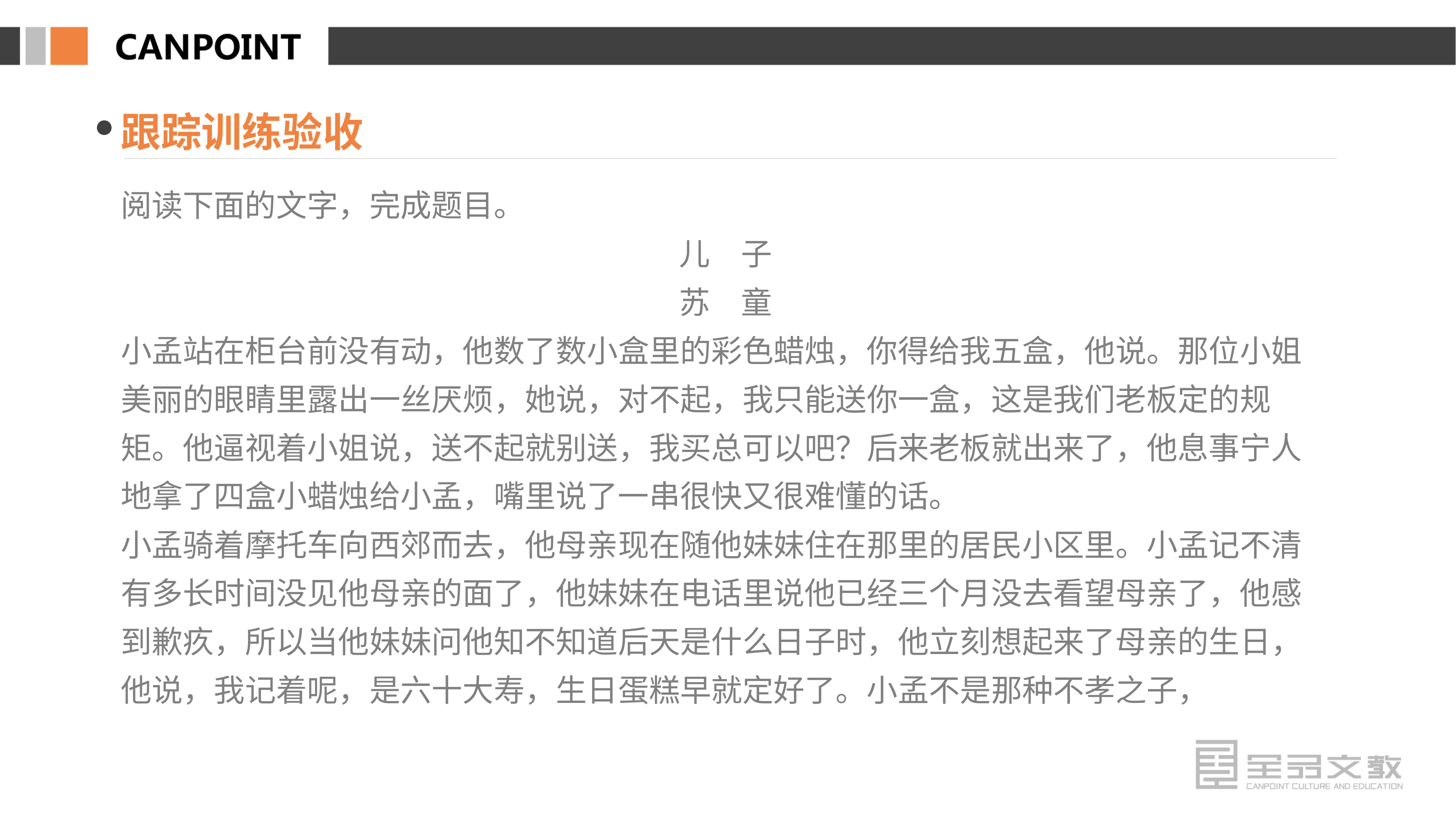

跟踪训练验收

阅读下面的文字，完成题目。
儿　子
苏　童
小孟站在柜台前没有动，他数了数小盒里的彩色蜡烛，你得给我五盒，他说。那位小姐美丽的眼睛里露出一丝厌烦，她说，对不起，我只能送你一盒，这是我们老板定的规矩。他逼视着小姐说，送不起就别送，我买总可以吧？后来老板就出来了，他息事宁人地拿了四盒小蜡烛给小孟，嘴里说了一串很快又很难懂的话。
小孟骑着摩托车向西郊而去，他母亲现在随他妹妹住在那里的居民小区里。小孟记不清有多长时间没见他母亲的面了，他妹妹在电话里说他已经三个月没去看望母亲了，他感到歉疚，所以当他妹妹问他知不知道后天是什么日子时，他立刻想起来了母亲的生日，他说，我记着呢，是六十大寿，生日蛋糕早就定好了。小孟不是那种不孝之子，